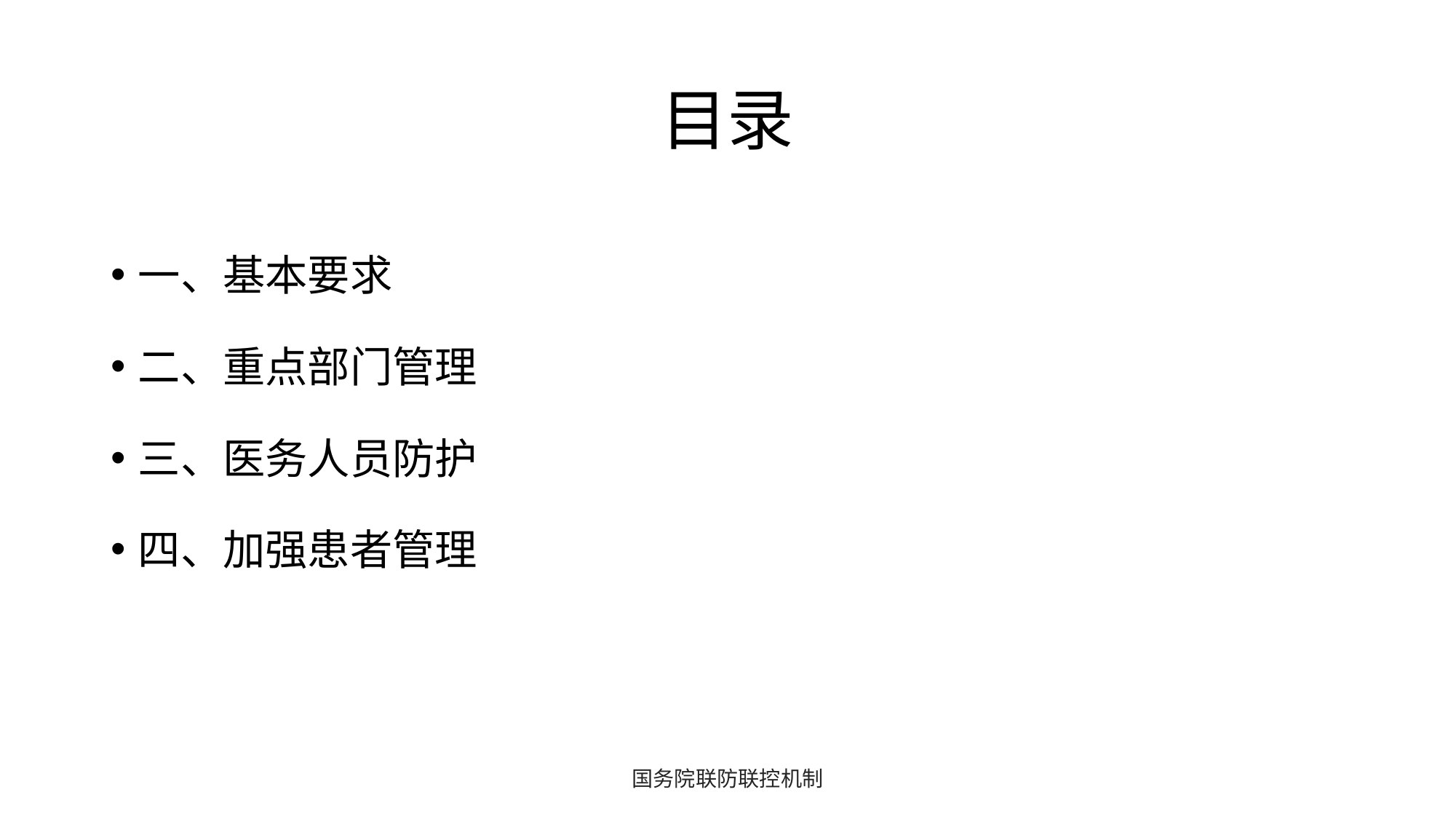

# 目录
一、基本要求
二、重点部门管理
三、医务人员防护
四、加强患者管理

国务院联防联控机制
2